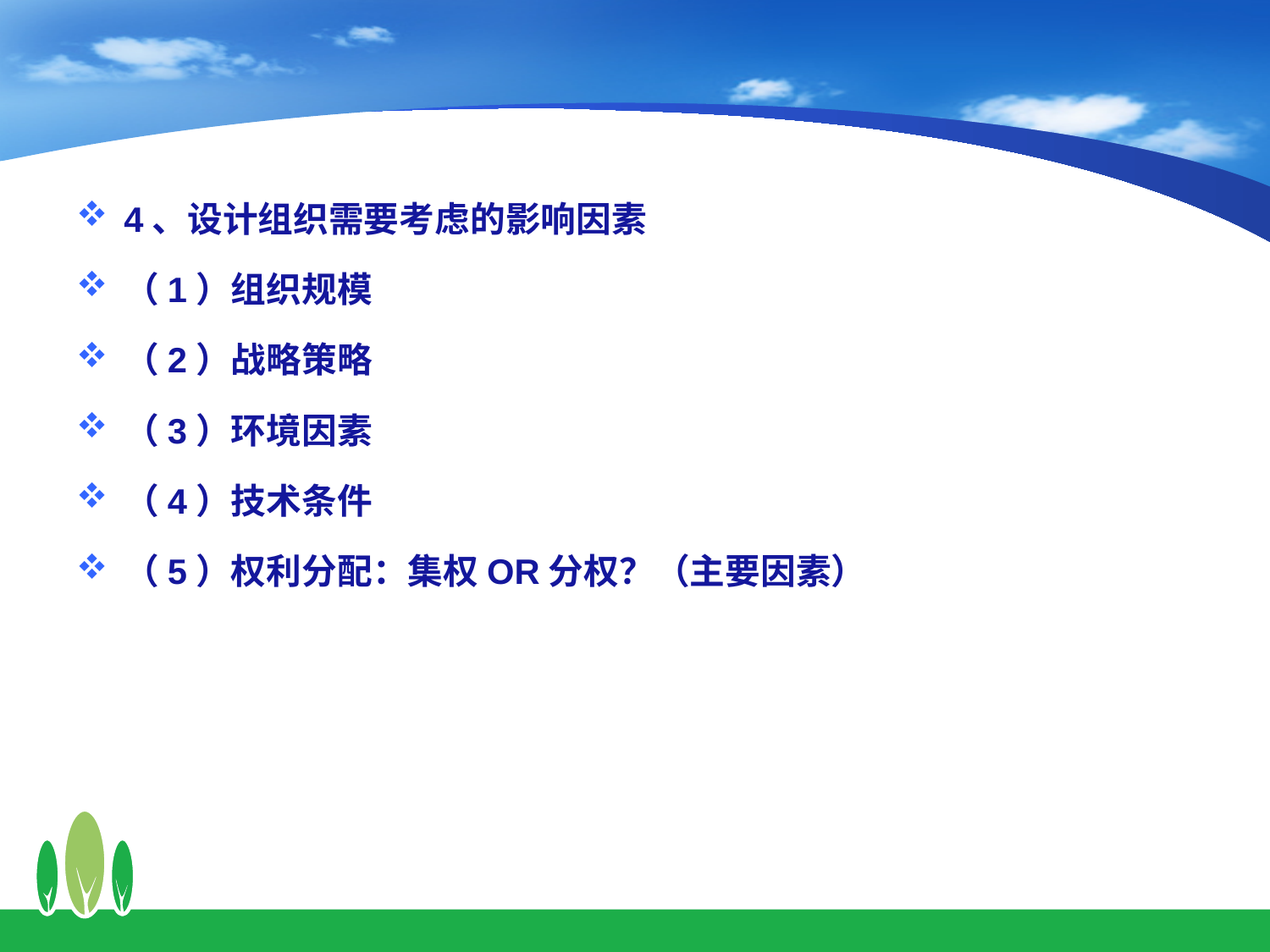

4、设计组织需要考虑的影响因素
（1）组织规模
（2）战略策略
（3）环境因素
（4）技术条件
（5）权利分配：集权OR分权？（主要因素）

38